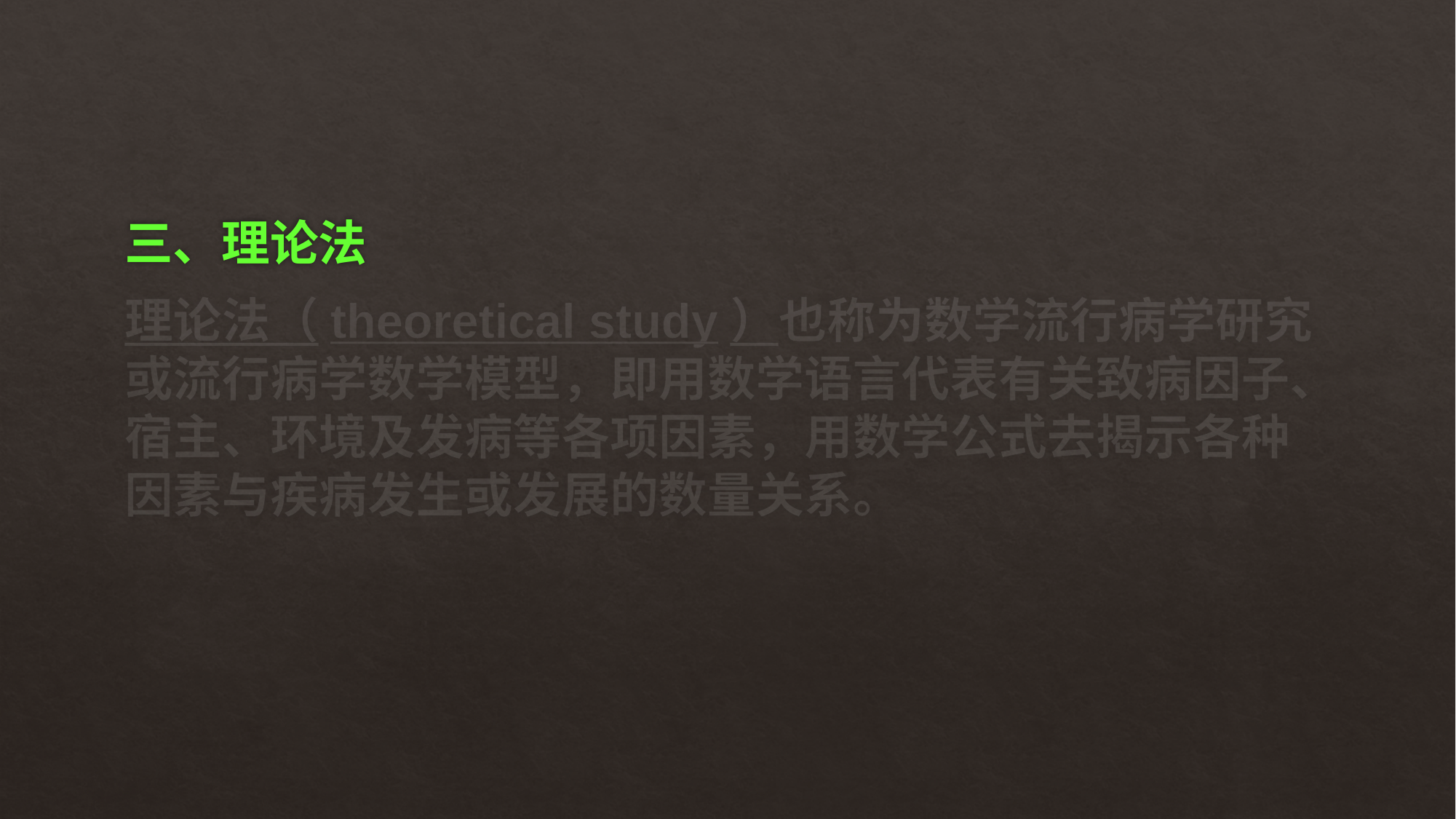

#
三、理论法
理论法（theoretical study）也称为数学流行病学研究或流行病学数学模型，即用数学语言代表有关致病因子、宿主、环境及发病等各项因素，用数学公式去揭示各种因素与疾病发生或发展的数量关系。